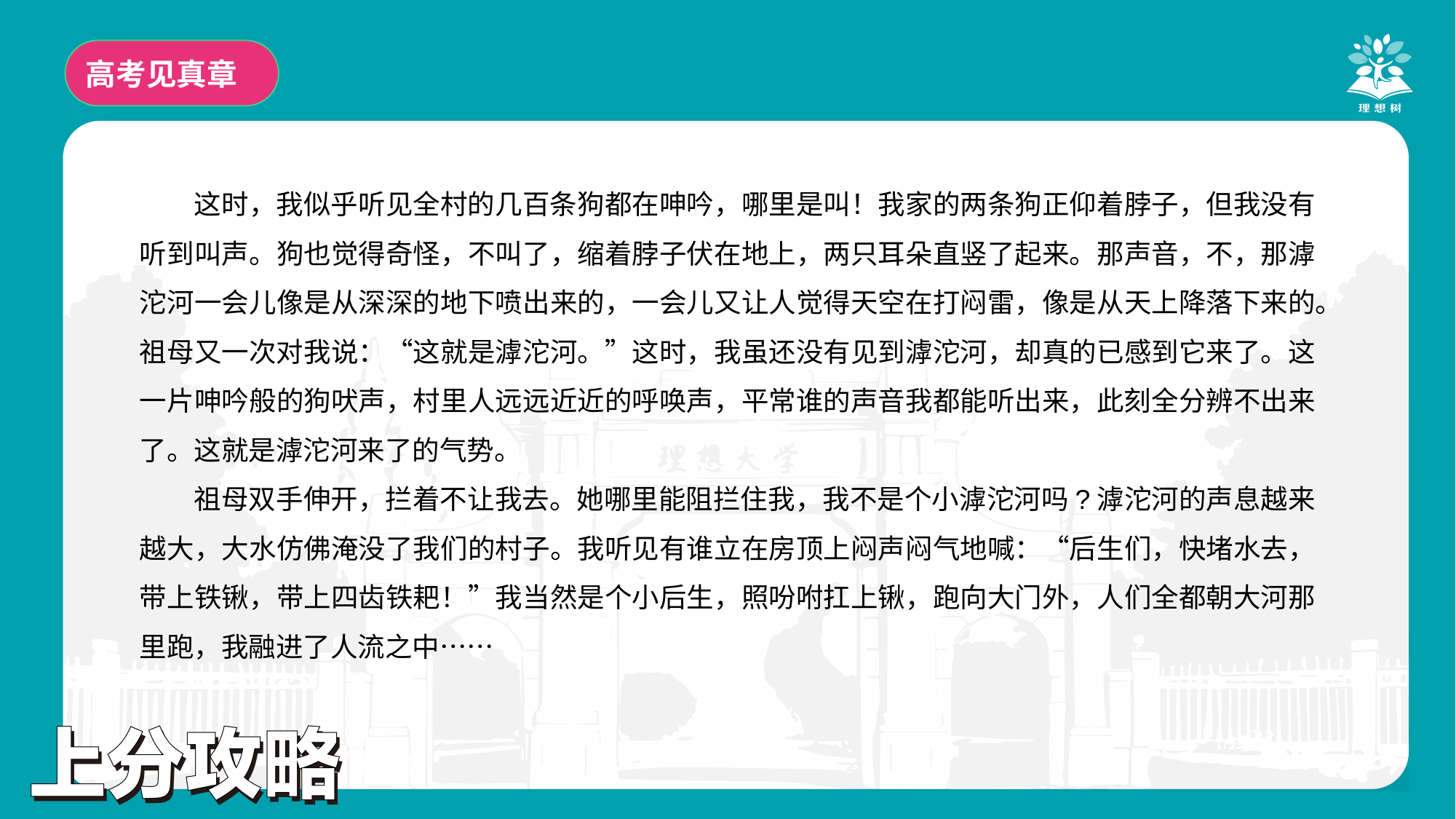

高考见真章
这时，我似乎听见全村的几百条狗都在呻吟，哪里是叫！我家的两条狗正仰着脖子，但我没有听到叫声。狗也觉得奇怪，不叫了，缩着脖子伏在地上，两只耳朵直竖了起来。那声音，不，那滹沱河一会儿像是从深深的地下喷出来的，一会儿又让人觉得天空在打闷雷，像是从天上降落下来的。祖母又一次对我说：“这就是滹沱河。”这时，我虽还没有见到滹沱河，却真的已感到它来了。这一片呻吟般的狗吠声，村里人远远近近的呼唤声，平常谁的声音我都能听出来，此刻全分辨不出来了。这就是滹沱河来了的气势。
祖母双手伸开，拦着不让我去。她哪里能阻拦住我，我不是个小滹沱河吗?滹沱河的声息越来越大，大水仿佛淹没了我们的村子。我听见有谁立在房顶上闷声闷气地喊：“后生们，快堵水去，带上铁锹，带上四齿铁耙！”我当然是个小后生，照吩咐扛上锹，跑向大门外，人们全都朝大河那里跑，我融进了人流之中……